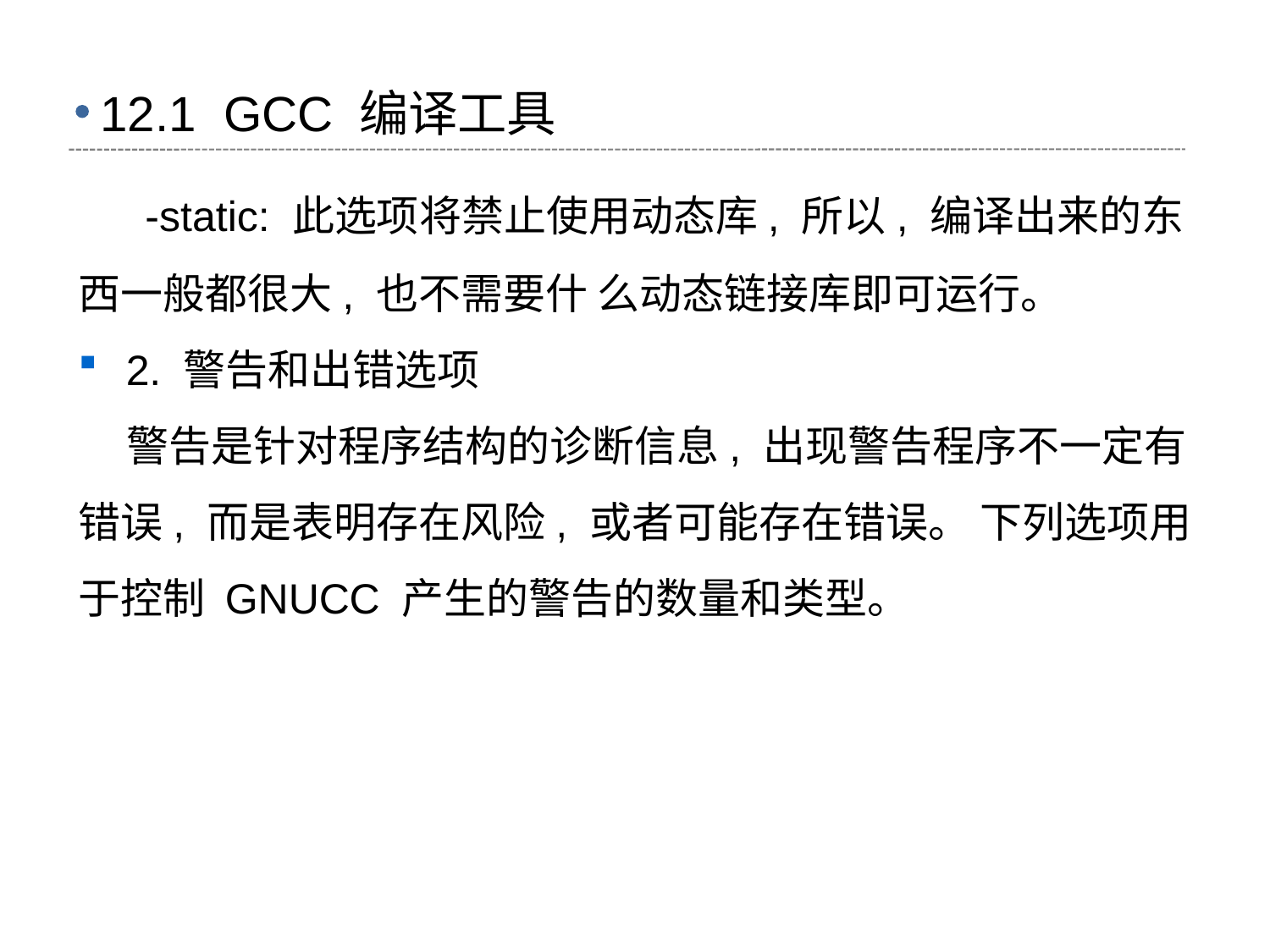

# 12.1  GCC 编译工具
     -static: 此选项将禁止使用动态库, 所以, 编译出来的东西一般都很大, 也不需要什 么动态链接库即可运行。
2. 警告和出错选项
    警告是针对程序结构的诊断信息, 出现警告程序不一定有错误, 而是表明存在风险, 或者可能存在错误。 下列选项用于控制 GNUCC 产生的警告的数量和类型。